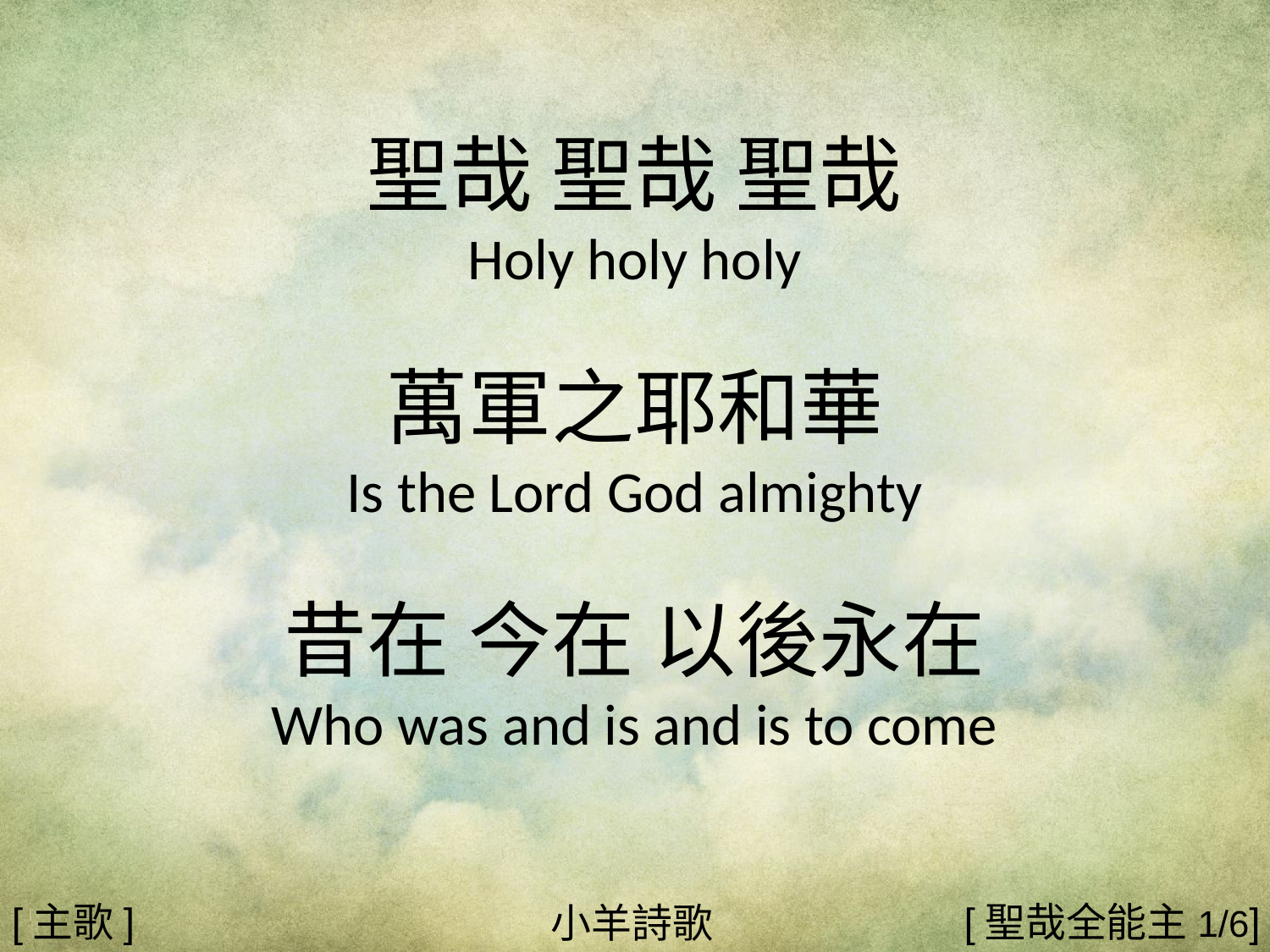

聖哉 聖哉 聖哉
Holy holy holy

萬軍之耶和華
Is the Lord God almighty

昔在 今在 以後永在
Who was and is and is to come

#

[主歌]
[聖哉全能主1/6]
小羊詩歌